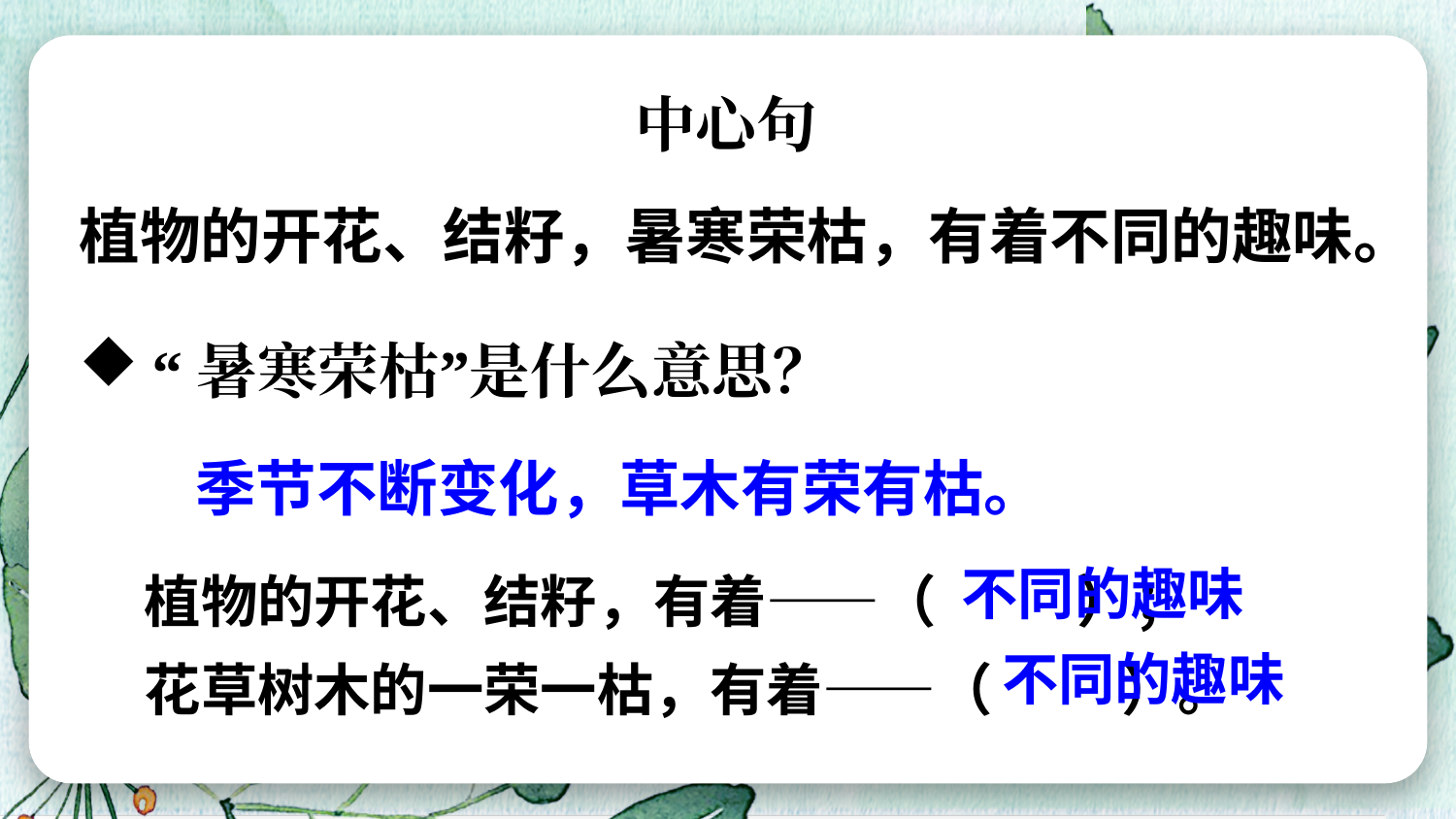

中心句
植物的开花、结籽，暑寒荣枯，有着不同的趣味。
“暑寒荣枯”是什么意思？
季节不断变化，草木有荣有枯。
植物的开花、结籽，有着——（           ）；
花草树木的一荣一枯，有着——（          ）。
不同的趣味
不同的趣味